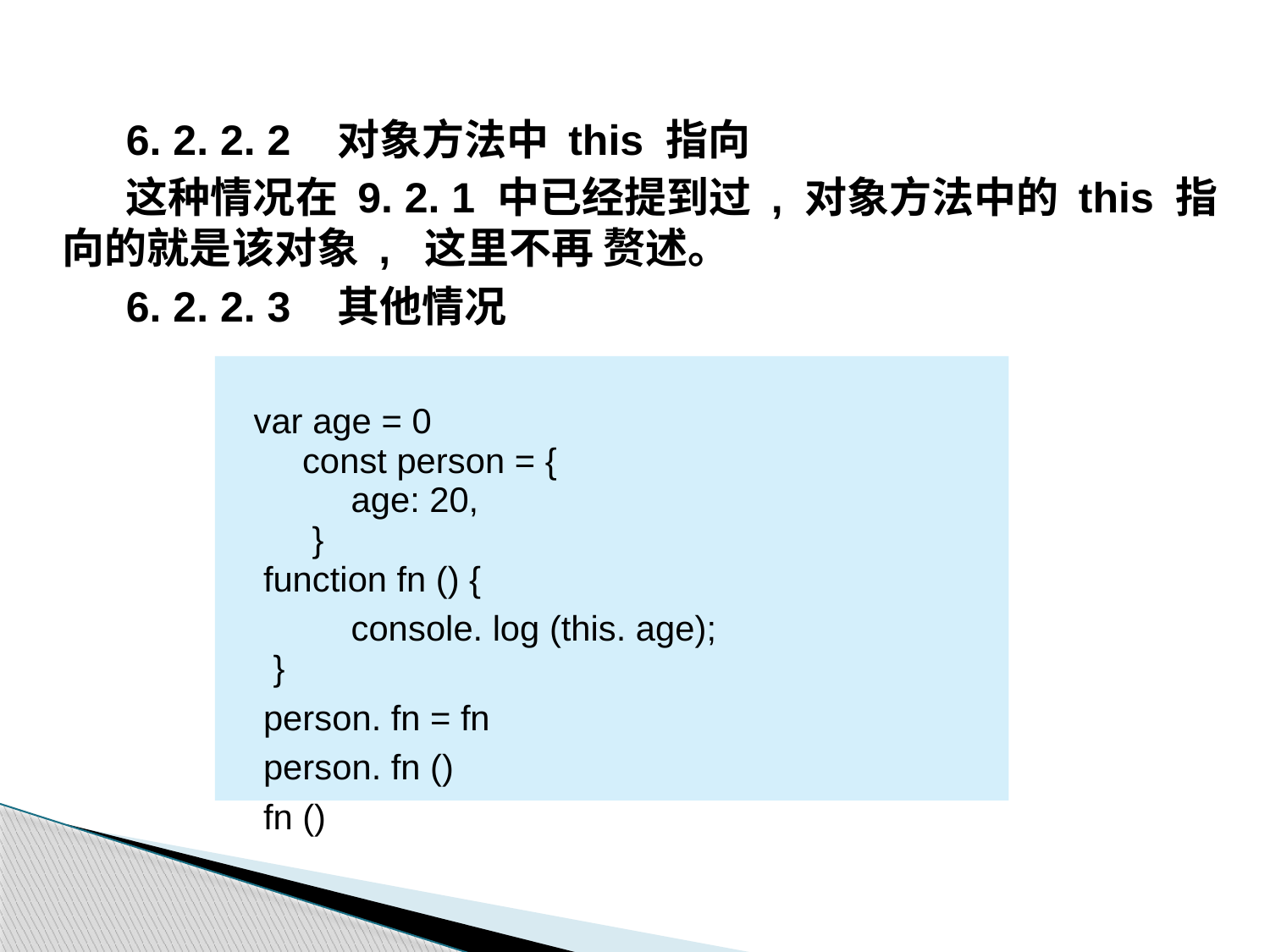

6. 2. 2. 2   对象方法中 this 指向
这种情况在 9. 2. 1 中已经提到过 , 对象方法中的 this 指向的就是该对象 ,  这里不再 赘述。
6. 2. 2. 3   其他情况

var age = 0

     const person = {

          age: 20,

      }

 function fn () {

          console. log (this. age);

  }

 person. fn = fn

 person. fn ()

 fn ()